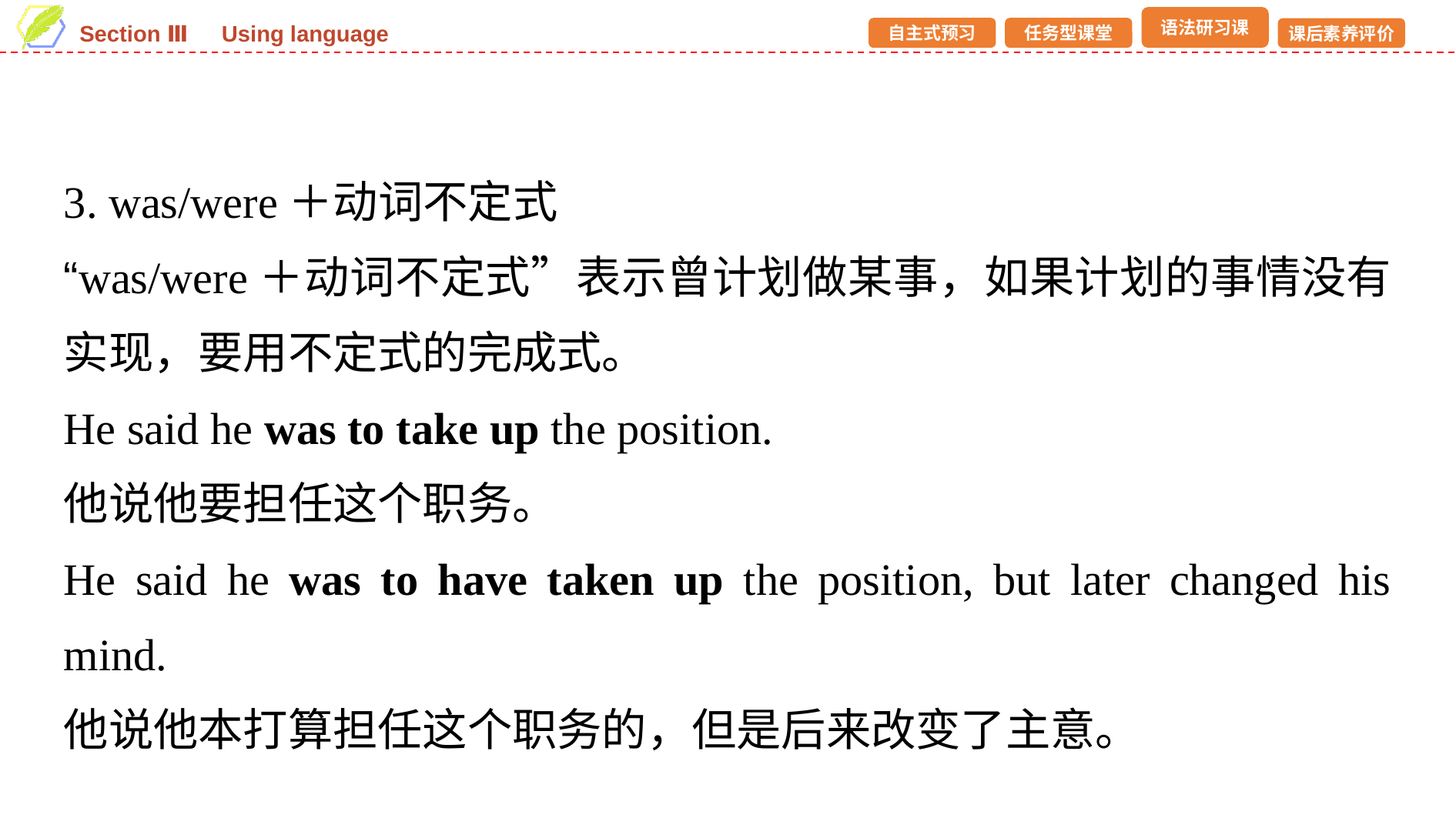

3. was/were＋动词不定式
“was/were＋动词不定式”表示曾计划做某事，如果计划的事情没有实现，要用不定式的完成式。
He said he was to take up the position.
他说他要担任这个职务。
He said he was to have taken up the position, but later changed his mind.
他说他本打算担任这个职务的，但是后来改变了主意。